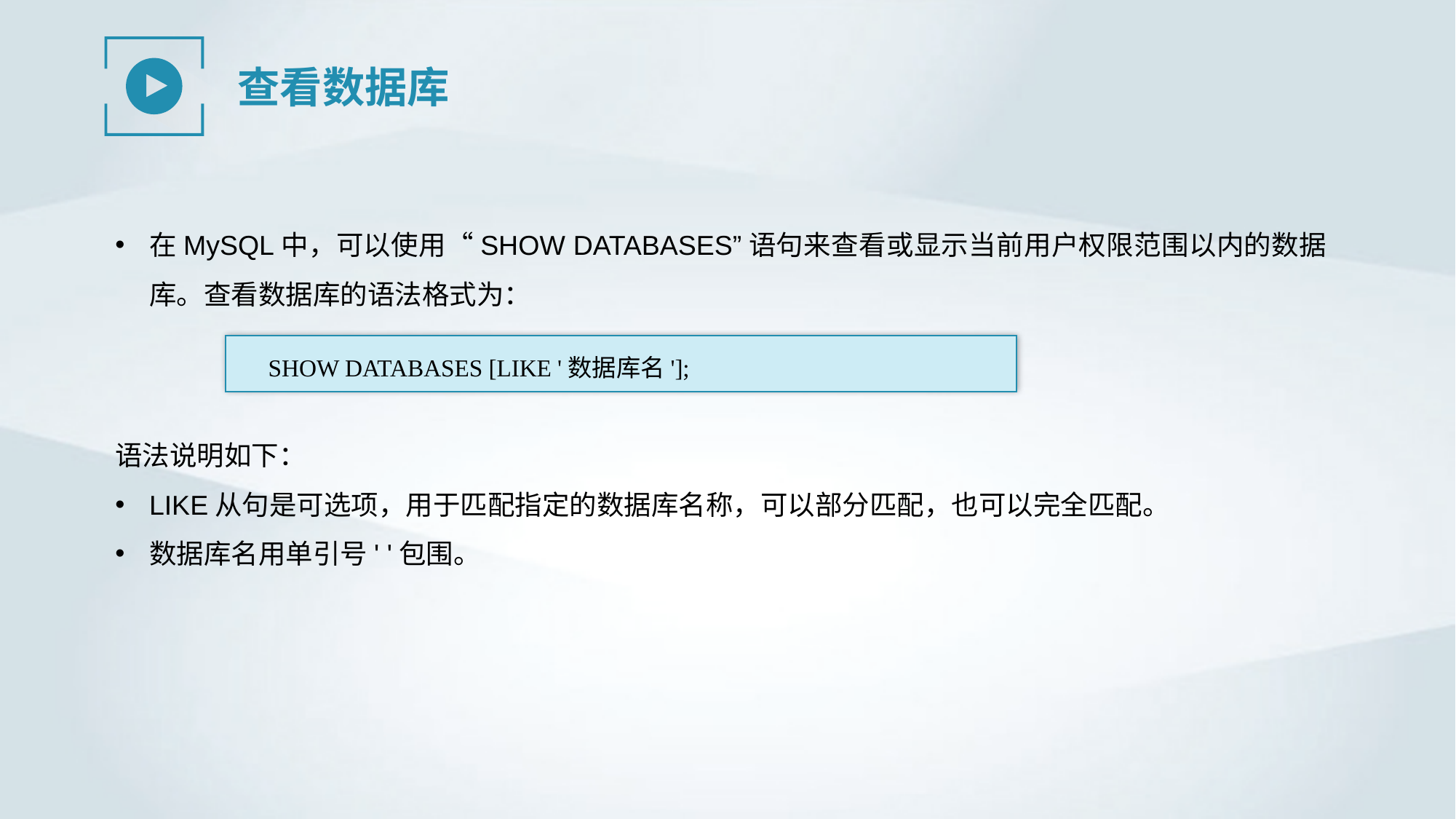

查看数据库
在MySQL中，可以使用“SHOW DATABASES”语句来查看或显示当前用户权限范围以内的数据库。查看数据库的语法格式为：
SHOW DATABASES [LIKE '数据库名'];
语法说明如下：
LIKE从句是可选项，用于匹配指定的数据库名称，可以部分匹配，也可以完全匹配。
数据库名用单引号' '包围。